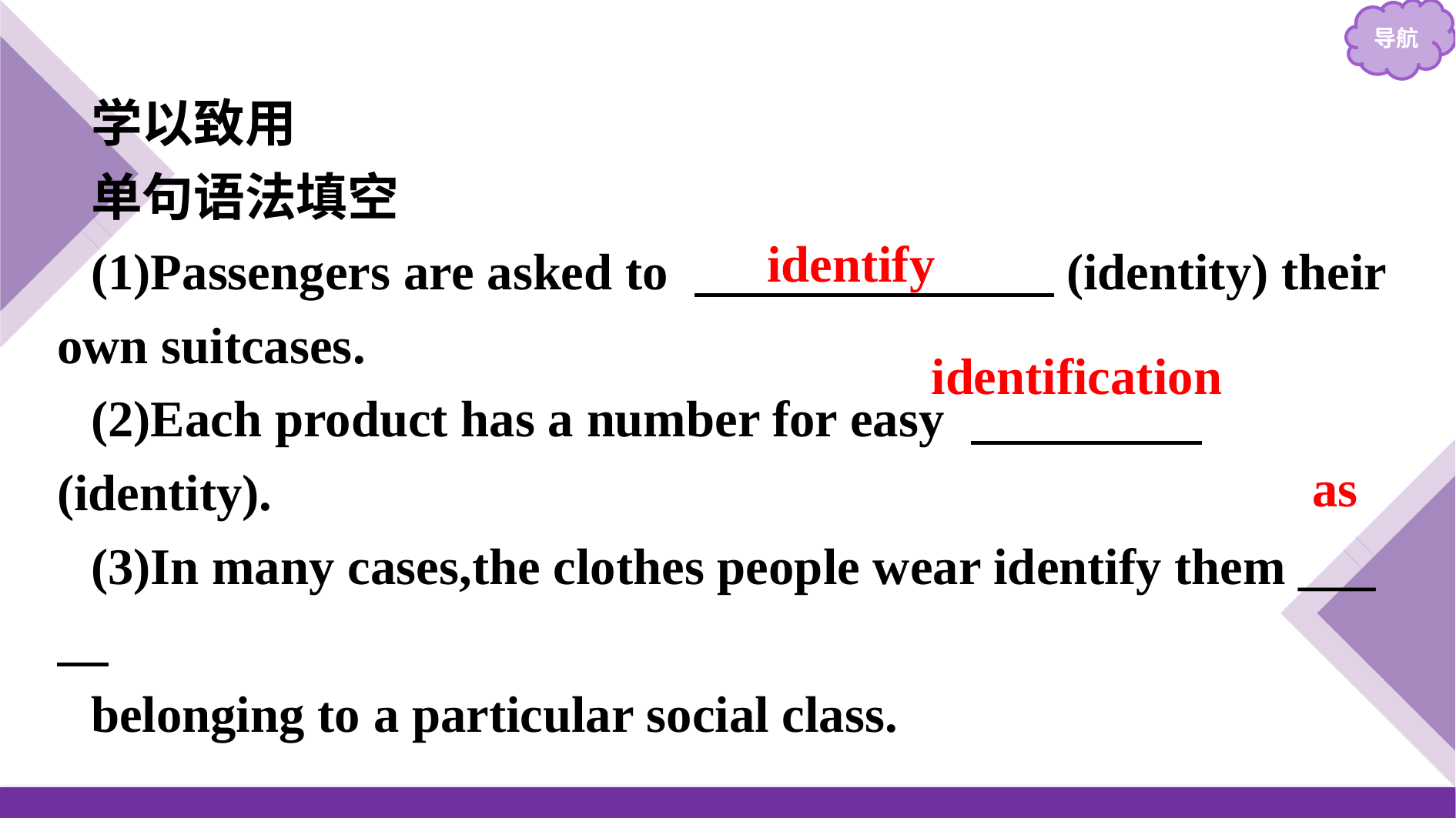

学以致用
单句语法填空
(1)Passengers are asked to 　　　　　　　(identity) their own suitcases.
(2)Each product has a number for easy 　　　　 (identity).
(3)In many cases,the clothes people wear identify them ___
belonging to a particular social class.
identify
identification
as